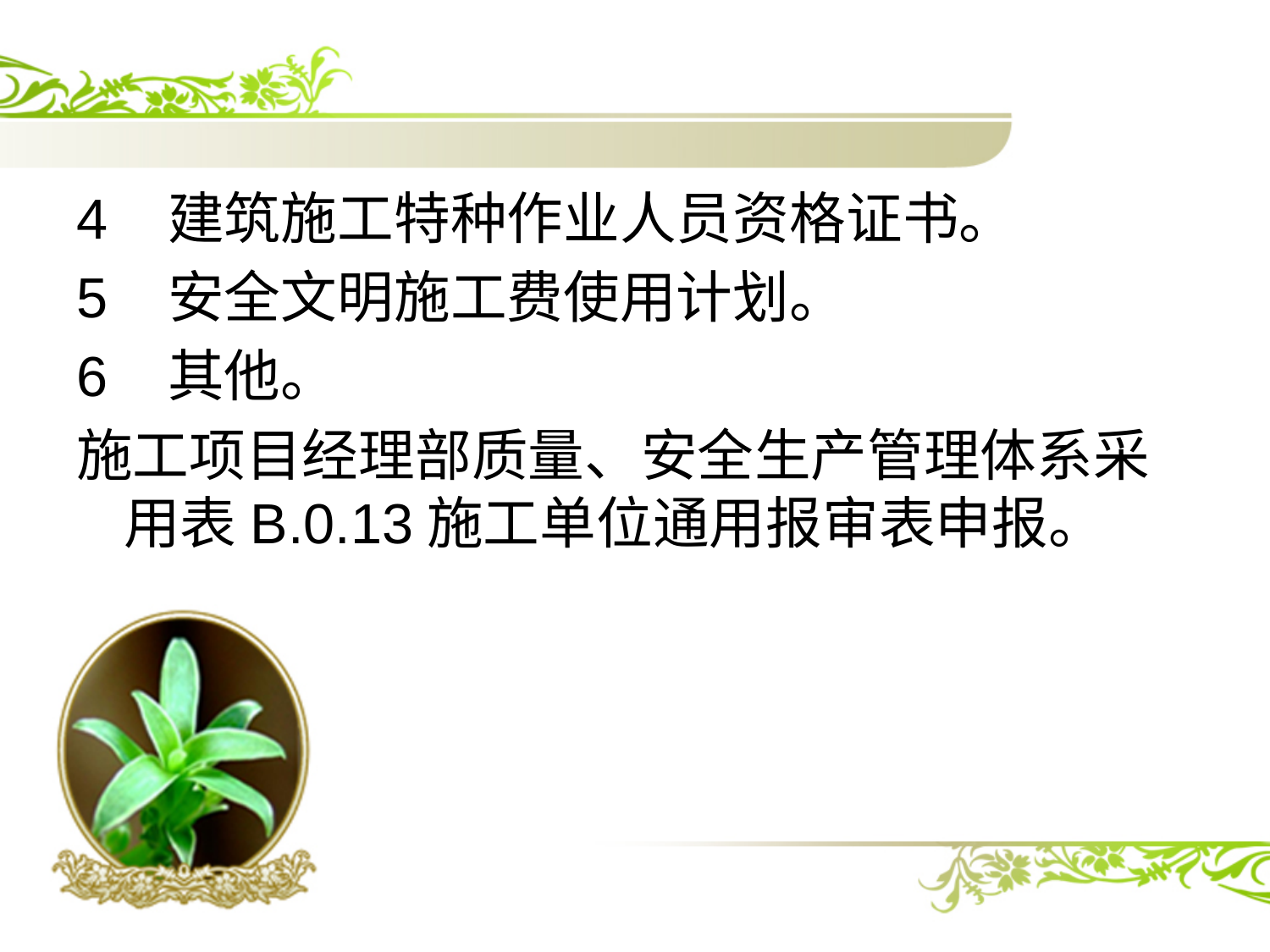

#
4   建筑施工特种作业人员资格证书。
5   安全文明施工费使用计划。
6   其他。
施工项目经理部质量、安全生产管理体系采用表B.0.13施工单位通用报审表申报。